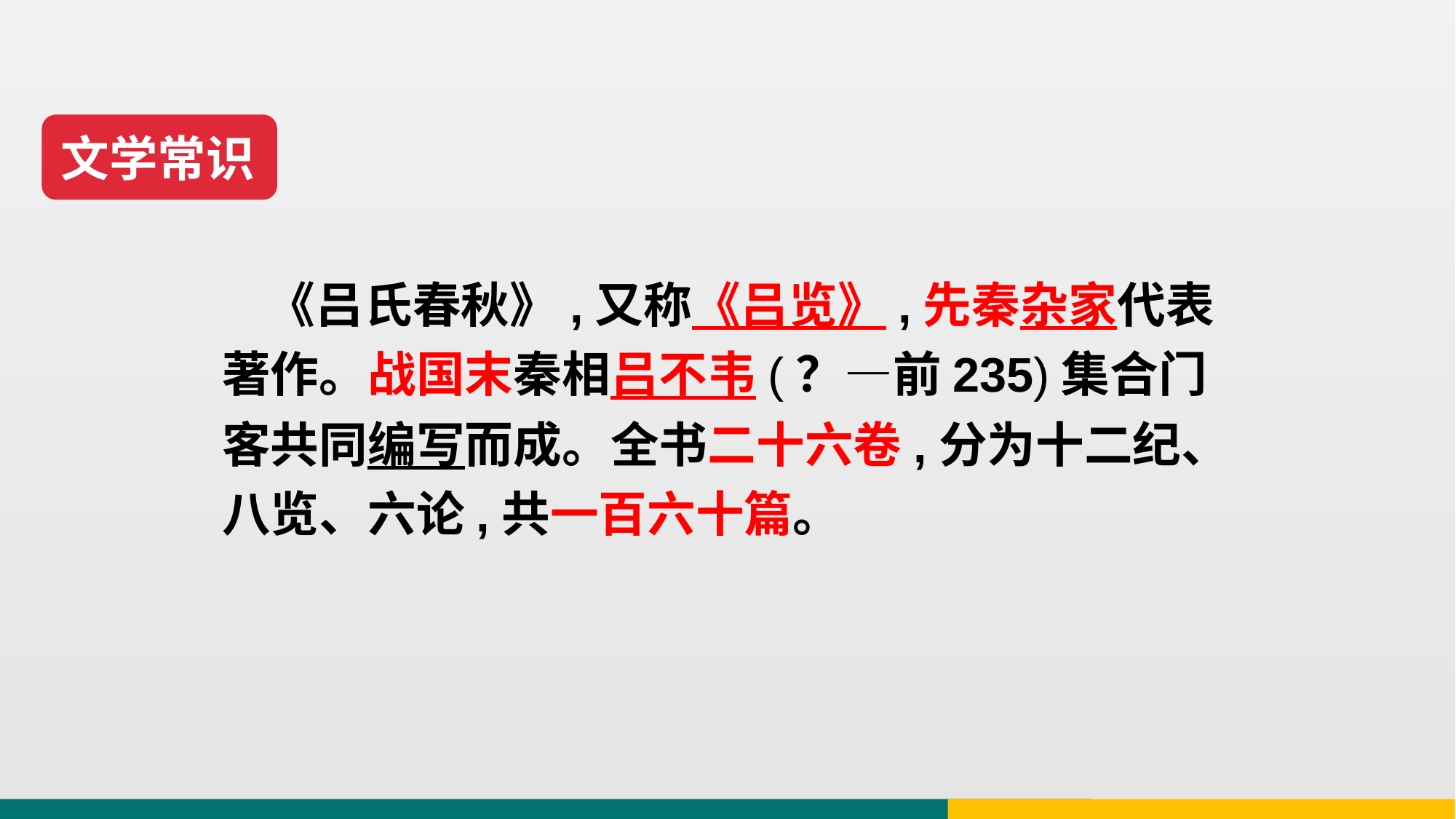

文学常识
   《吕氏春秋》,又称《吕览》,先秦杂家代表著作。战国末秦相吕不韦(？—前235)集合门客共同编写而成。全书二十六卷,分为十二纪、八览、六论,共一百六十篇。